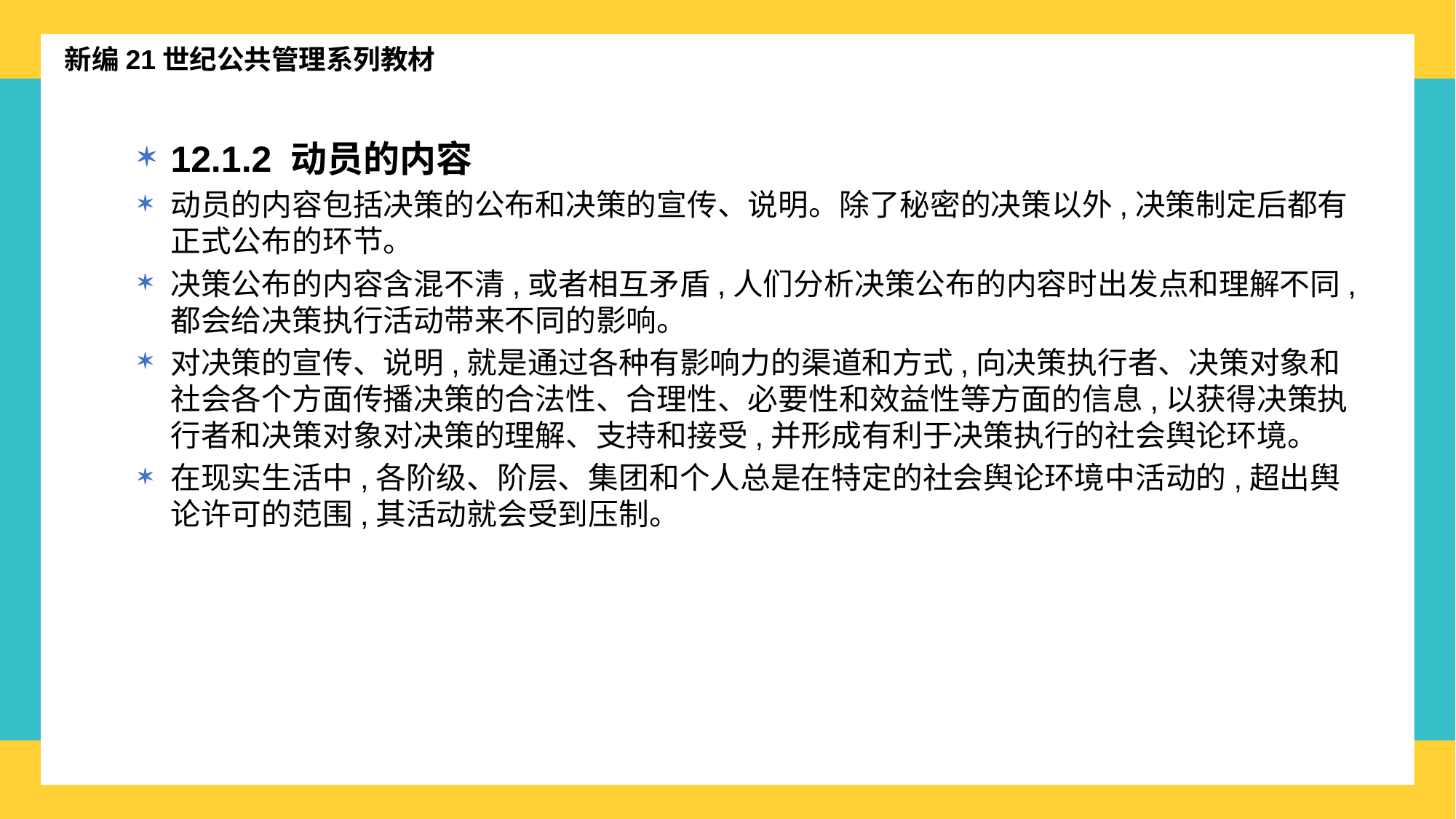

新编21世纪公共管理系列教材
12.1.2 动员的内容
动员的内容包括决策的公布和决策的宣传、说明。除了秘密的决策以外,决策制定后都有正式公布的环节。
决策公布的内容含混不清,或者相互矛盾,人们分析决策公布的内容时出发点和理解不同,都会给决策执行活动带来不同的影响。
对决策的宣传、说明,就是通过各种有影响力的渠道和方式,向决策执行者、决策对象和社会各个方面传播决策的合法性、合理性、必要性和效益性等方面的信息,以获得决策执行者和决策对象对决策的理解、支持和接受,并形成有利于决策执行的社会舆论环境。
在现实生活中,各阶级、阶层、集团和个人总是在特定的社会舆论环境中活动的,超出舆论许可的范围,其活动就会受到压制。